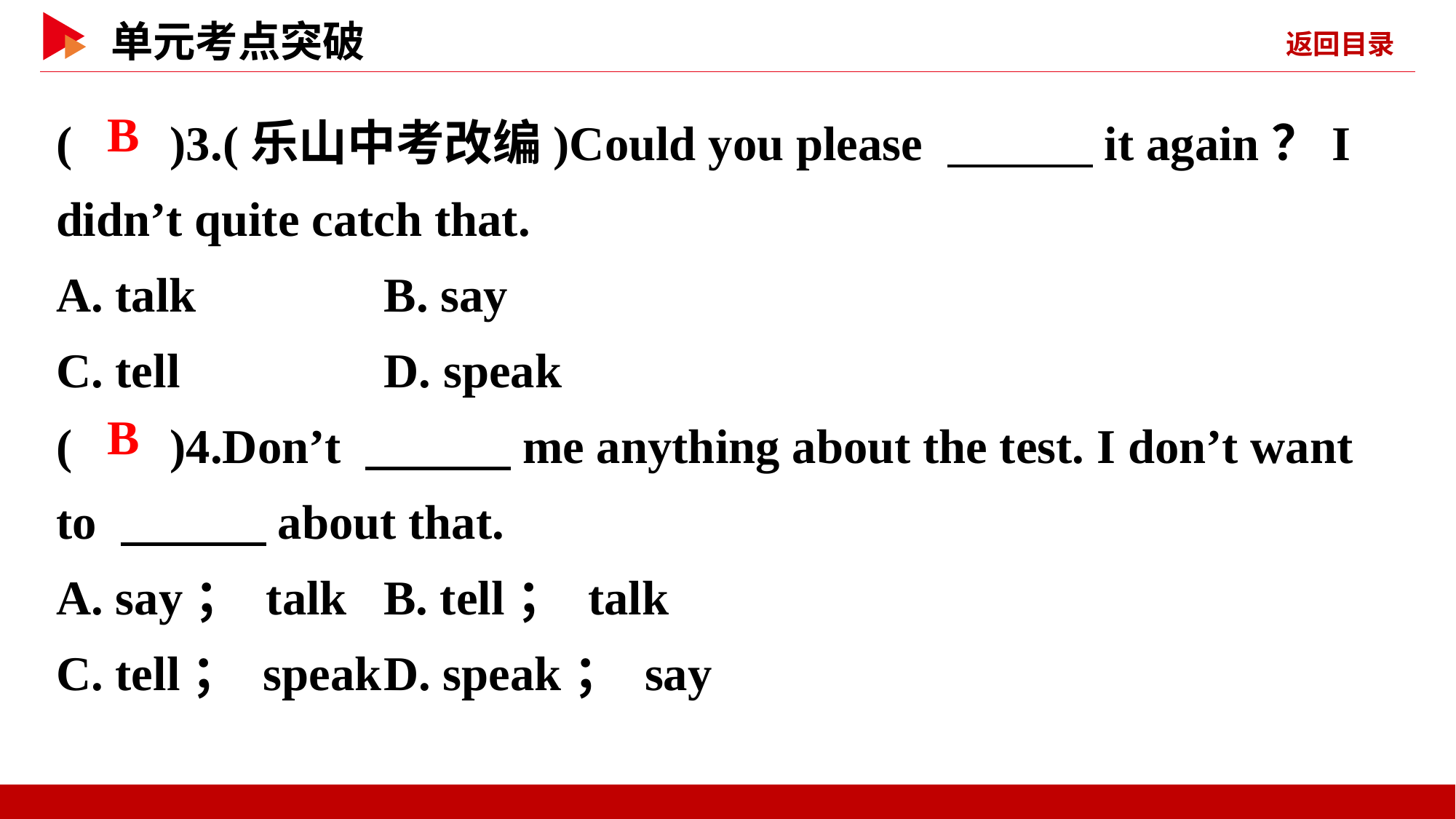

(        )3.(乐山中考改编)Could you please 　　　it again？I didn’t quite catch that.
A. talk	         B. say
C. tell	         D. speak
(        )4.Don’t 　　　me anything about the test. I don’t want to 　　　about that.
A. say； talk	B. tell； talk
C. tell； speak	D. speak； say
   B
   B